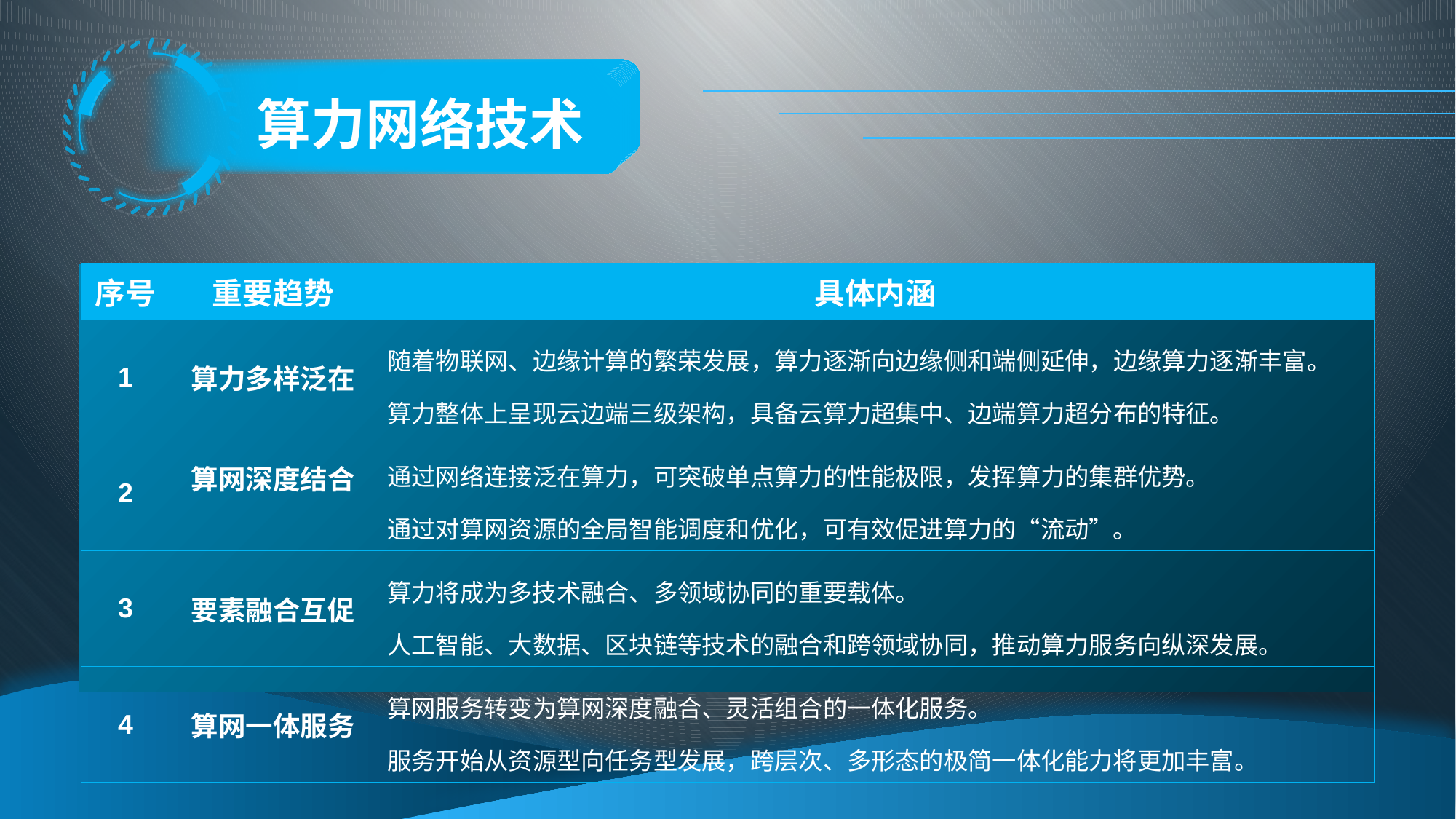

算力网络技术

| 序号 | 重要趋势 | 具体内涵 |
| --- | --- | --- |
| 1 | 算力多样泛在 | 随着物联网、边缘计算的繁荣发展，算力逐渐向边缘侧和端侧延伸，边缘算力逐渐丰富。 算力整体上呈现云边端三级架构，具备云算力超集中、边端算力超分布的特征。 |
| 2 | 算网深度结合 | 通过网络连接泛在算力，可突破单点算力的性能极限，发挥算力的集群优势。 通过对算网资源的全局智能调度和优化，可有效促进算力的“流动”。 |
| 3 | 要素融合互促 | 算力将成为多技术融合、多领域协同的重要载体。 人工智能、大数据、区块链等技术的融合和跨领域协同，推动算力服务向纵深发展。 |
| 4 | 算网一体服务 | 算网服务转变为算网深度融合、灵活组合的一体化服务。 服务开始从资源型向任务型发展，跨层次、多形态的极简一体化能力将更加丰富。 |